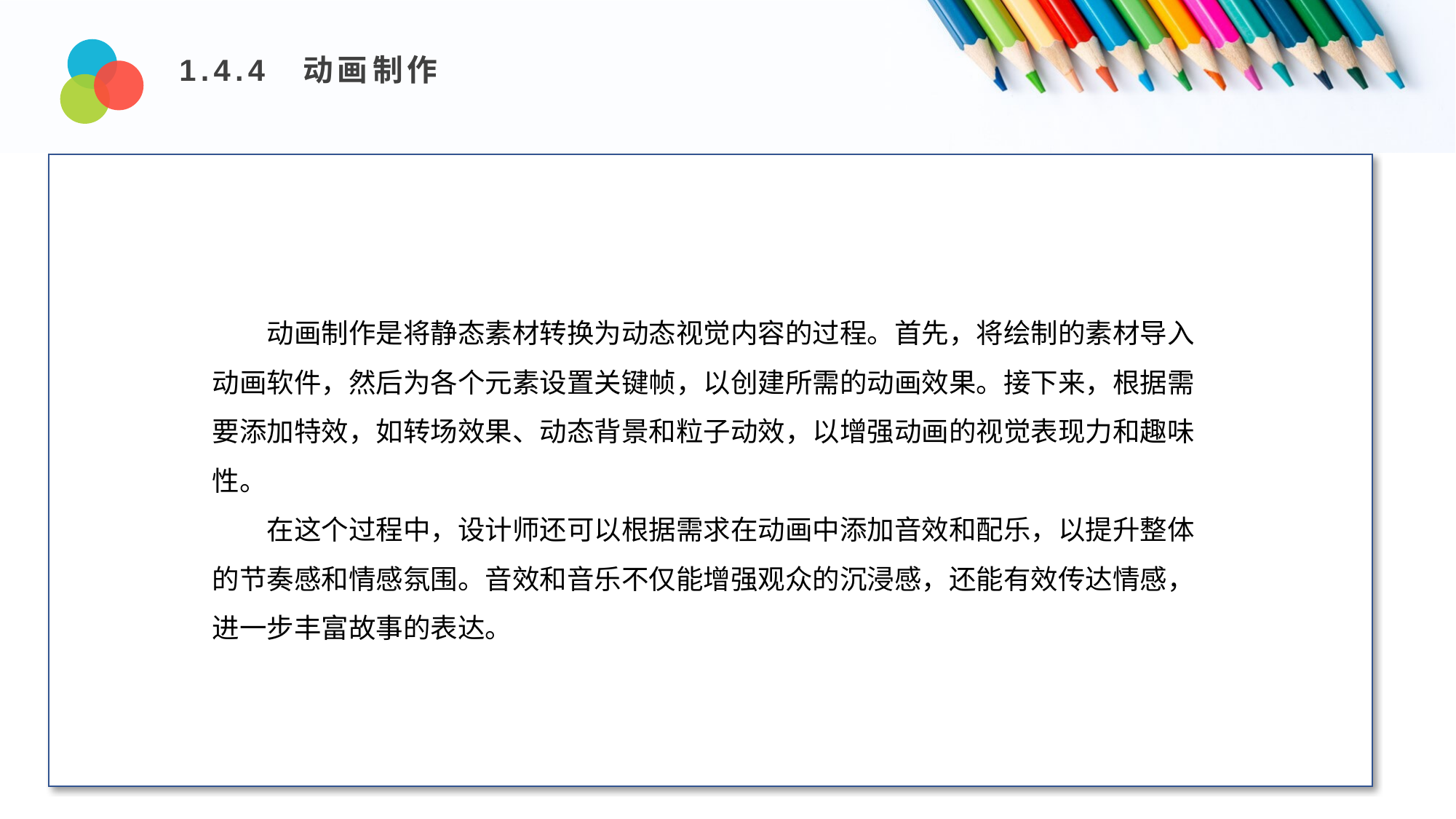

1.4.4  动画制作
Design and Production
动画制作是将静态素材转换为动态视觉内容的过程。首先，将绘制的素材导入动画软件，然后为各个元素设置关键帧，以创建所需的动画效果。接下来，根据需要添加特效，如转场效果、动态背景和粒子动效，以增强动画的视觉表现力和趣味性。
在这个过程中，设计师还可以根据需求在动画中添加音效和配乐，以提升整体的节奏感和情感氛围。音效和音乐不仅能增强观众的沉浸感，还能有效传达情感，进一步丰富故事的表达。